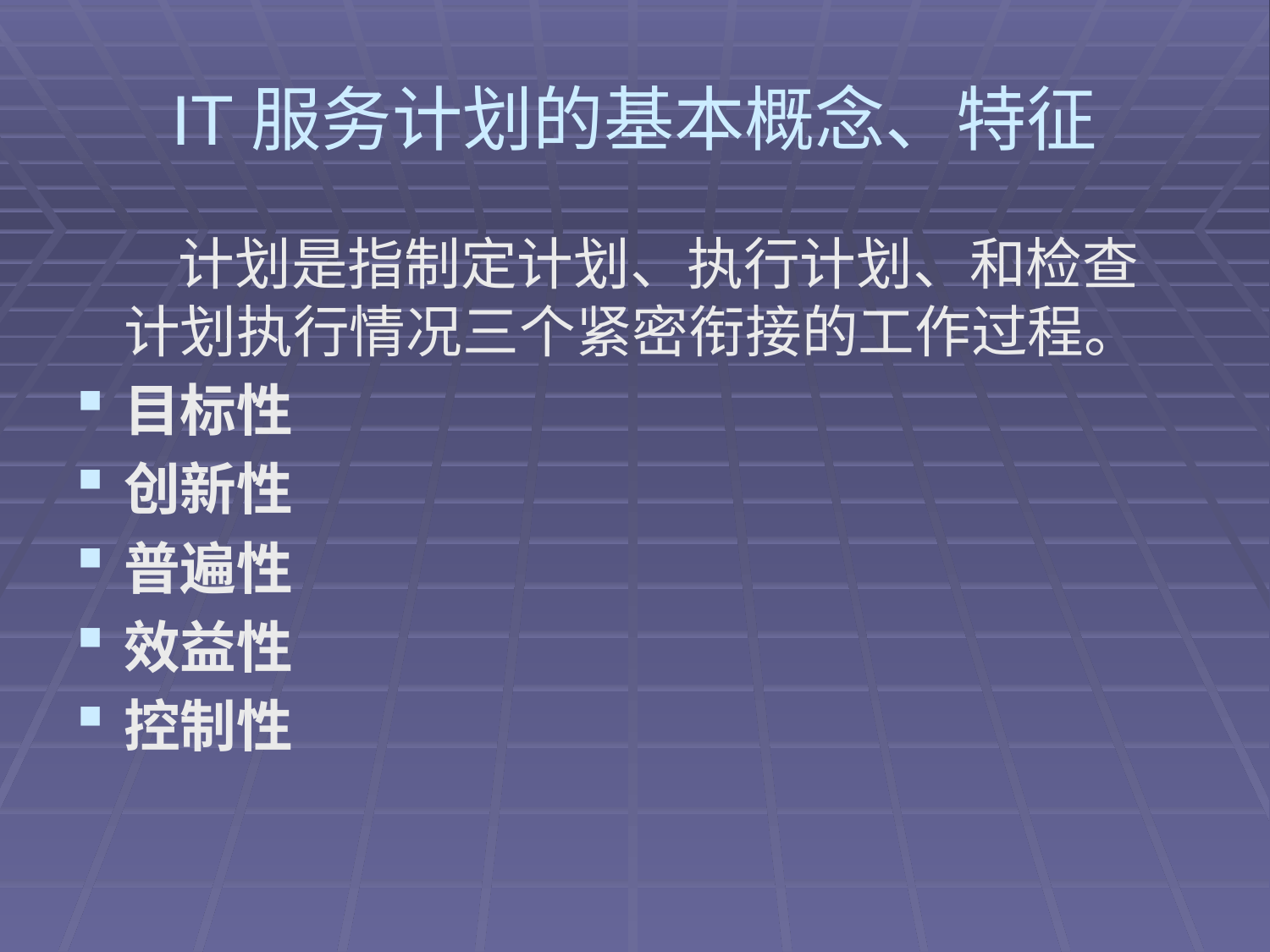

# IT服务计划的基本概念、特征
       计划是指制定计划、执行计划、和检查计划执行情况三个紧密衔接的工作过程。
目标性
创新性
普遍性
效益性
控制性